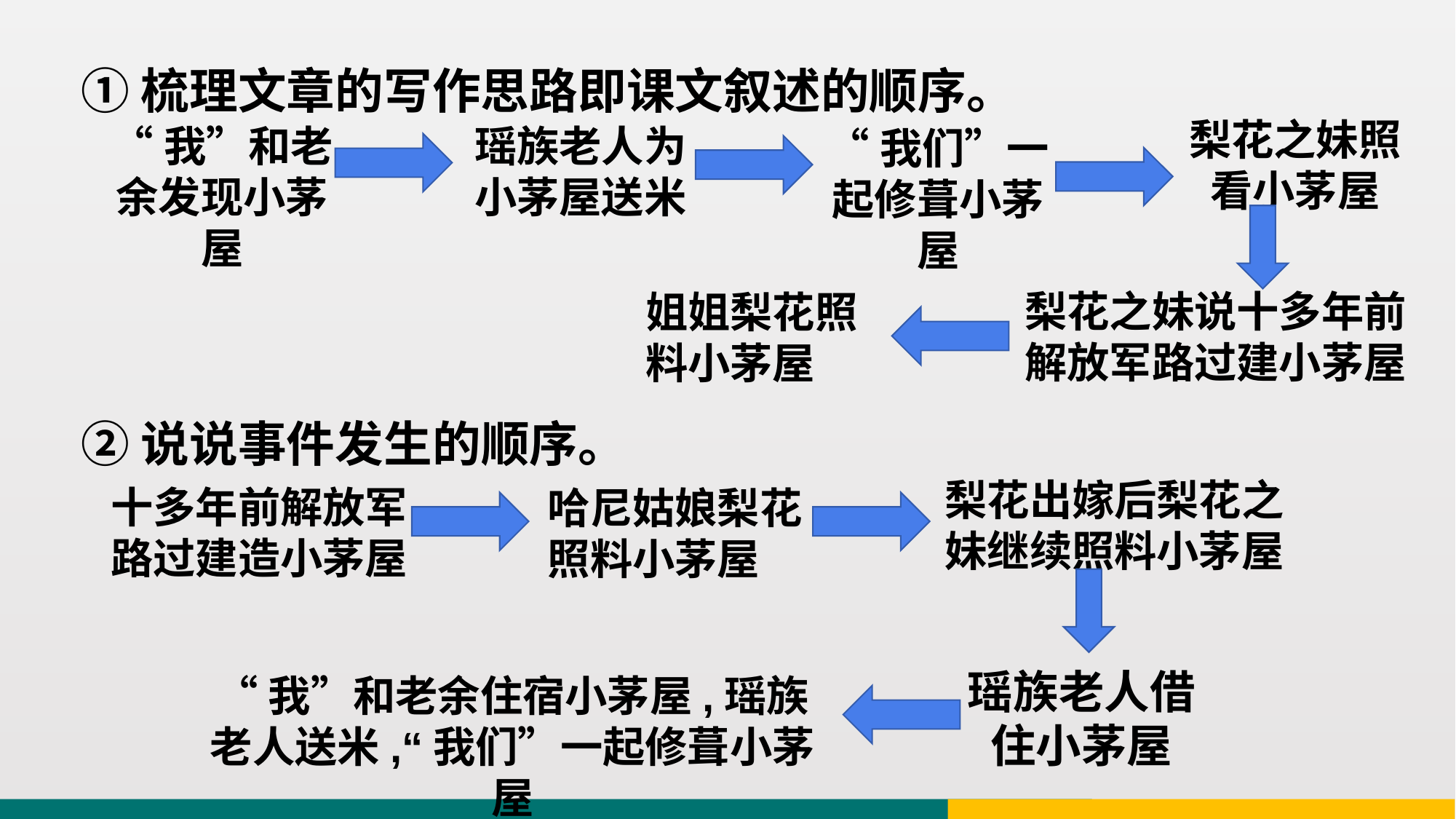

①梳理文章的写作思路即课文叙述的顺序。
梨花之妹照看小茅屋
“我”和老余发现小茅屋
瑶族老人为小茅屋送米
“我们”一起修葺小茅屋

梨花之妹说十多年前解放军路过建小茅屋
姐姐梨花照料小茅屋

②说说事件发生的顺序。
梨花出嫁后梨花之妹继续照料小茅屋
十多年前解放军路过建造小茅屋
哈尼姑娘梨花照料小茅屋

瑶族老人借住小茅屋
“我”和老余住宿小茅屋,瑶族老人送米,“我们”一起修葺小茅屋